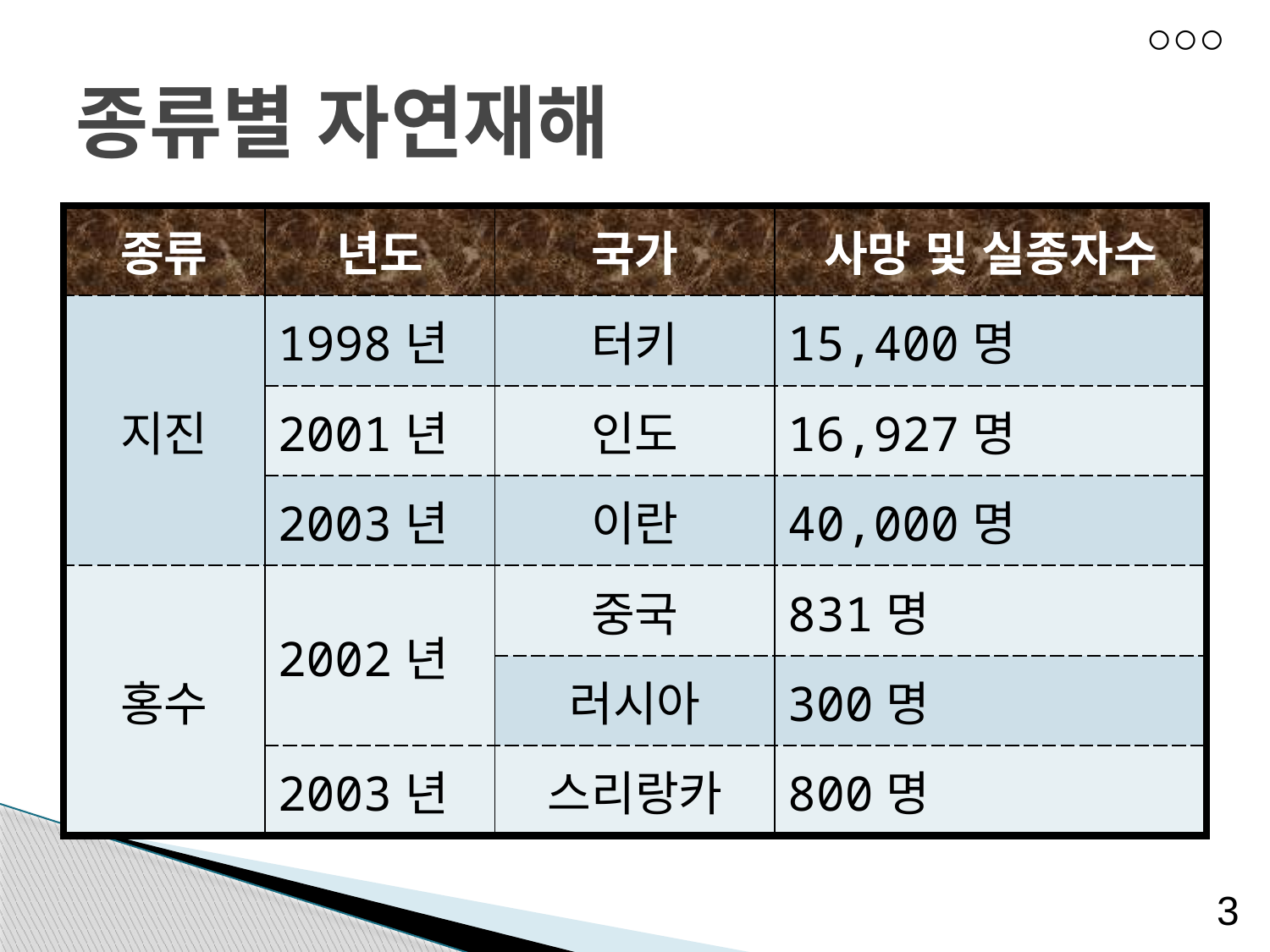

# 종류별 자연재해
| 종류 | 년도 | 국가 | 사망 및 실종자수 |
| --- | --- | --- | --- |
| 지진 | 1998년 | 터키 | 15,400명 |
|  | 2001년 | 인도 | 16,927명 |
|  | 2003년 | 이란 | 40,000명 |
| 홍수 | 2002년 | 중국 | 831명 |
|  |  | 러시아 | 300명 |
|  | 2003년 | 스리랑카 | 800명 |
3